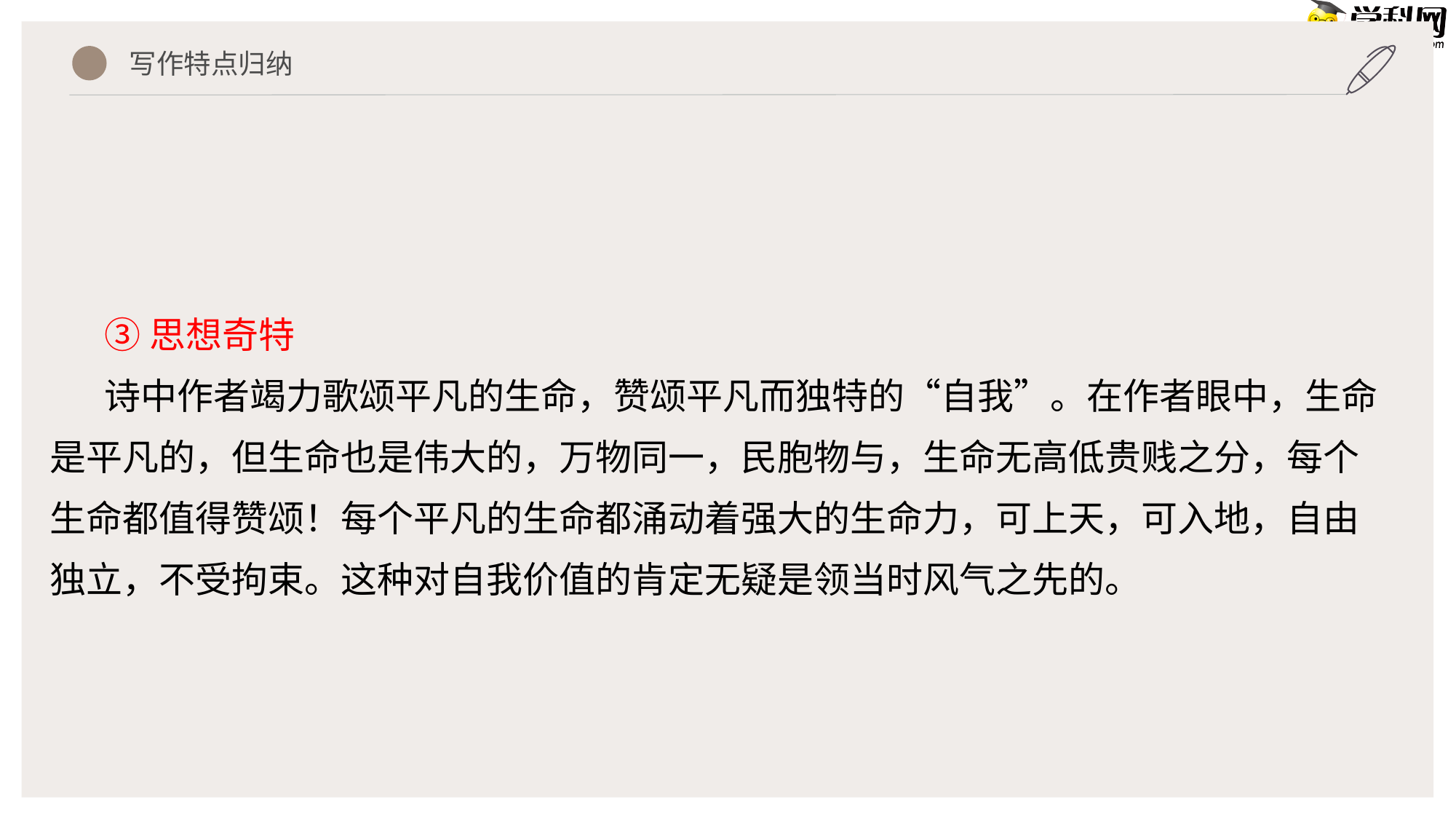

写作特点归纳

③思想奇特
诗中作者竭力歌颂平凡的生命，赞颂平凡而独特的“自我”。在作者眼中，生命是平凡的，但生命也是伟大的，万物同一，民胞物与，生命无高低贵贱之分，每个生命都值得赞颂！每个平凡的生命都涌动着强大的生命力，可上天，可入地，自由独立，不受拘束。这种对自我价值的肯定无疑是领当时风气之先的。